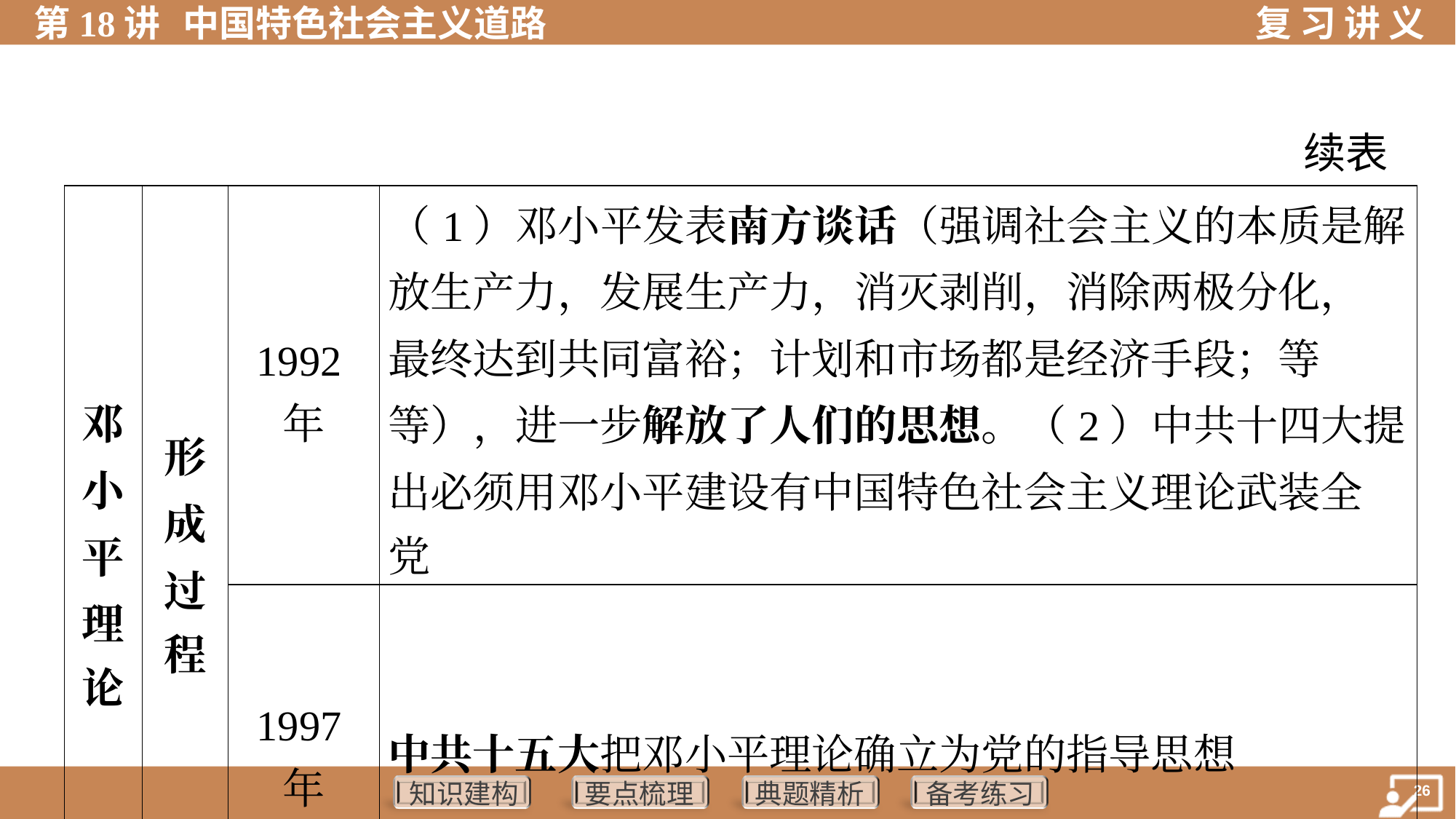

续表
| 邓小 平理 论 | 形 成 过 程 | 1992年 | （1）邓小平发表南方谈话（强调社会主义的本质是解 放生产力，发展生产力，消灭剥削，消除两极分化， 最终达到共同富裕；计划和市场都是经济手段；等 等），进一步解放了人们的思想。（2）中共十四大提 出必须用邓小平建设有中国特色社会主义理论武装全 党 |
| --- | --- | --- | --- |
|  |  | 1997年 | 中共十五大把邓小平理论确立为党的指导思想 |